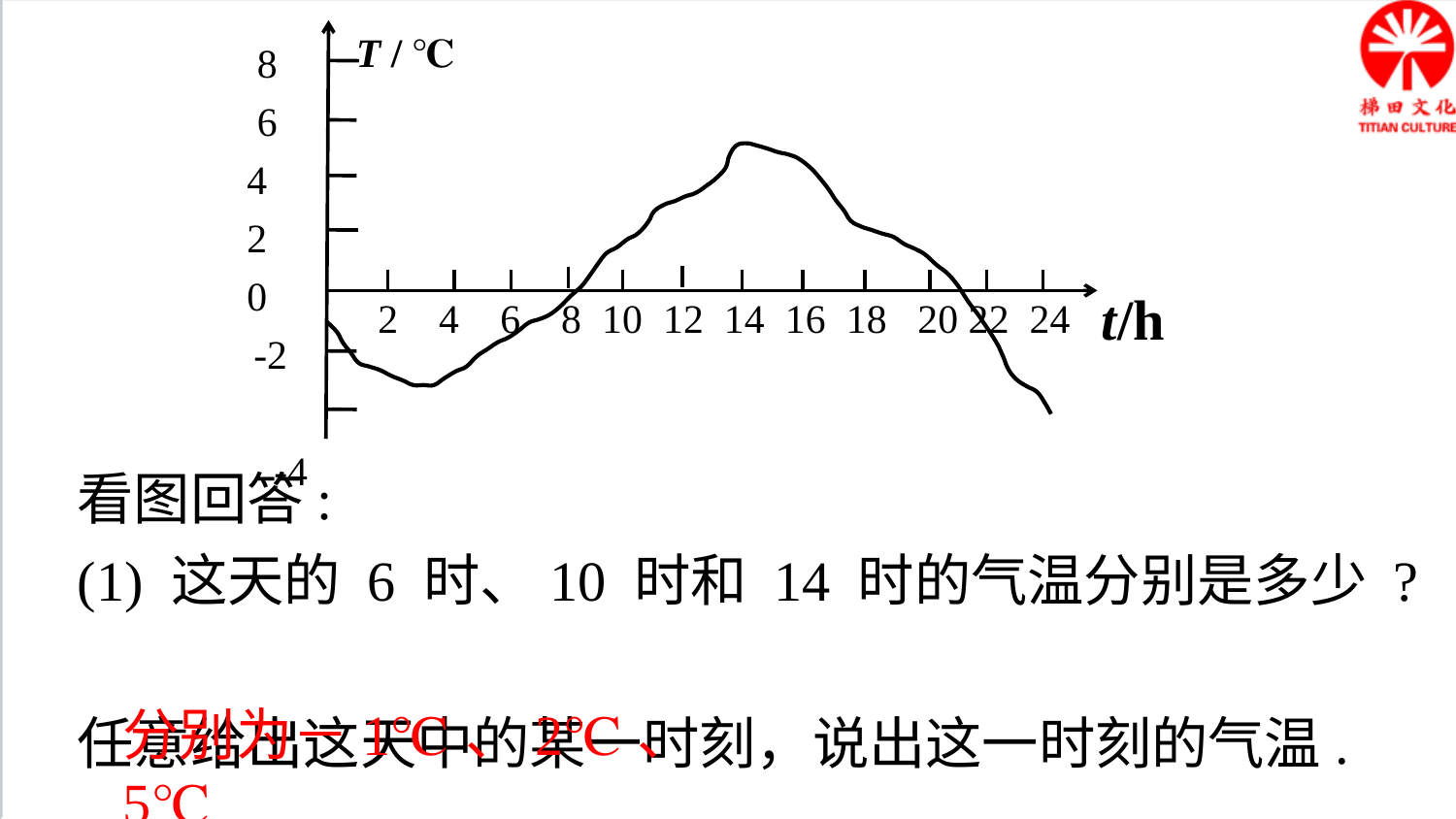

T / ℃

t/h
2    4    6    8  10  12  14  16  18   20 22  24
8
6
4
2
0
-2
-4
看图回答:
(1) 这天的 6 时、10 时和 14 时的气温分别是多少 ?
任意给出这天中的某一时刻，说出这一时刻的气温.
分别为－1℃、2℃、5℃